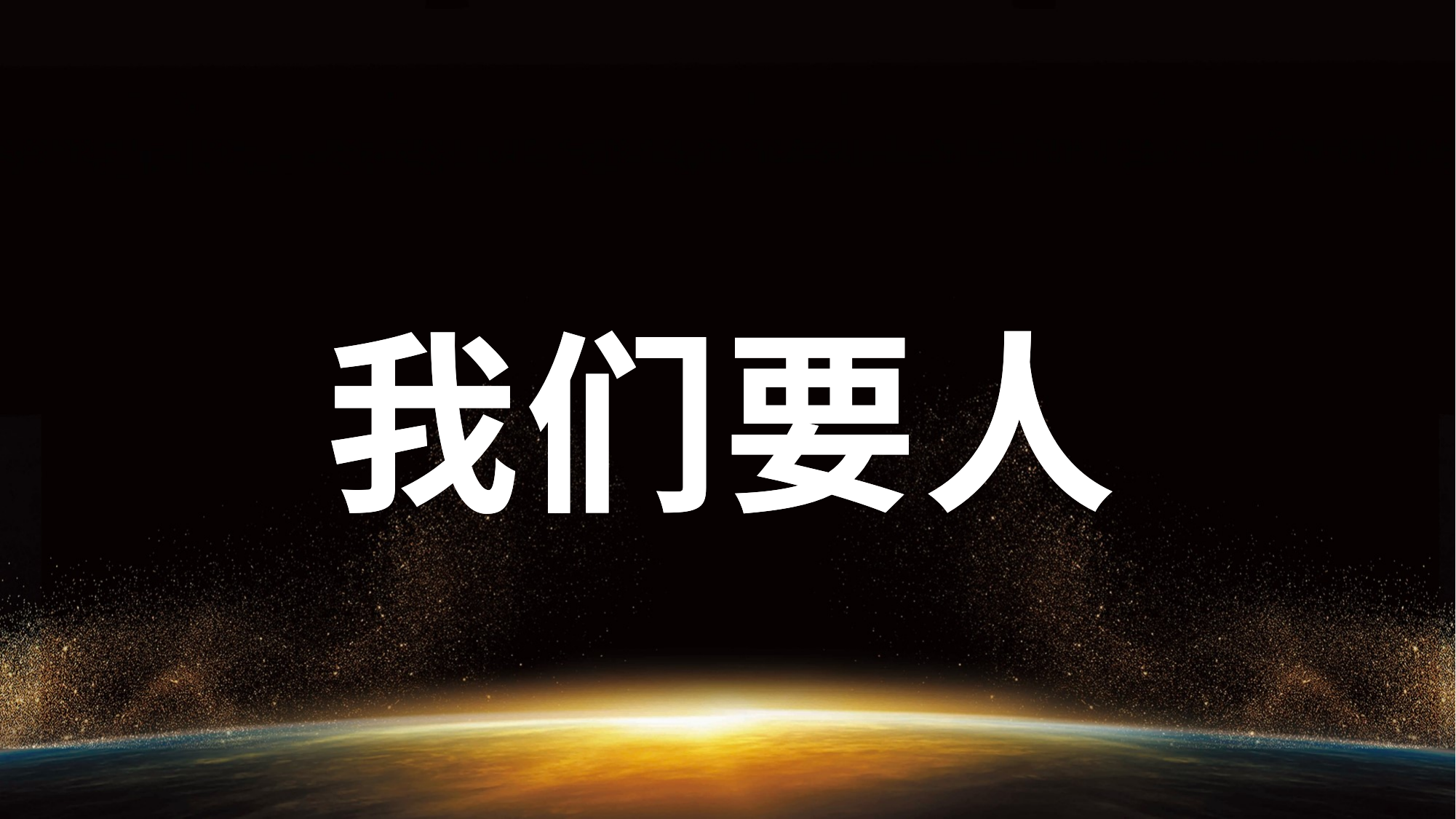

我
我
们
们
要
要
人
人